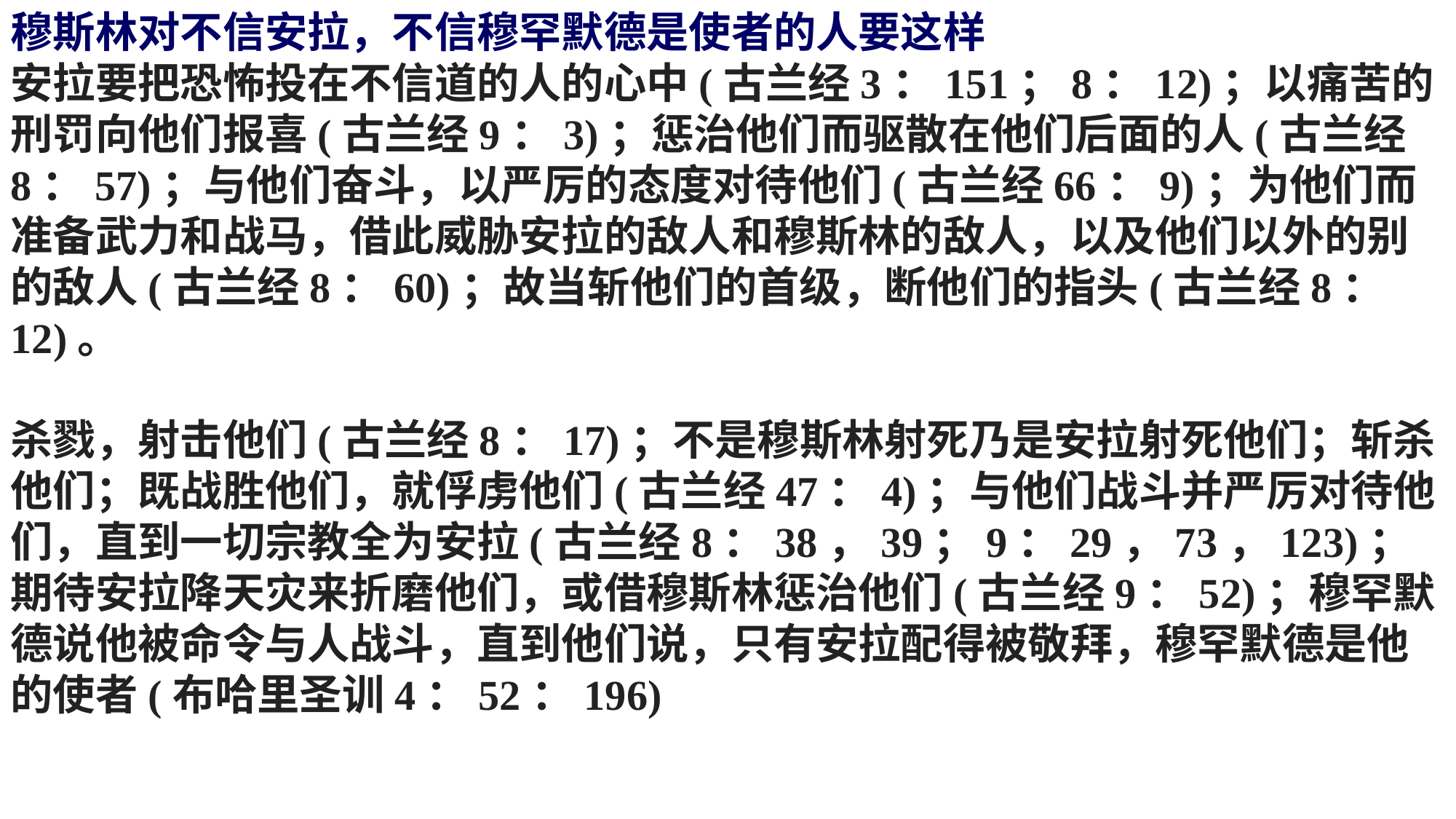

穆斯林对不信安拉，不信穆罕默德是使者的人要这样
安拉要把恐怖投在不信道的人的心中(古兰经3：151；8：12)；以痛苦的刑罚向他们报喜(古兰经9：3)；惩治他们而驱散在他们后面的人(古兰经8：57)；与他们奋斗，以严厉的态度对待他们(古兰经66：9)；为他们而准备武力和战马，借此威胁安拉的敌人和穆斯林的敌人，以及他们以外的别的敌人(古兰经8：60)；故当斩他们的首级，断他们的指头(古兰经8：12)。

杀戮，射击他们(古兰经8：17)；不是穆斯林射死乃是安拉射死他们；斩杀他们；既战胜他们，就俘虏他们(古兰经47：4)；与他们战斗并严厉对待他们，直到一切宗教全为安拉(古兰经8：38，39；9：29，73，123)；期待安拉降天灾来折磨他们，或借穆斯林惩治他们(古兰经9：52)；穆罕默德说他被命令与人战斗，直到他们说，只有安拉配得被敬拜，穆罕默德是他的使者(布哈里圣训4：52：196)